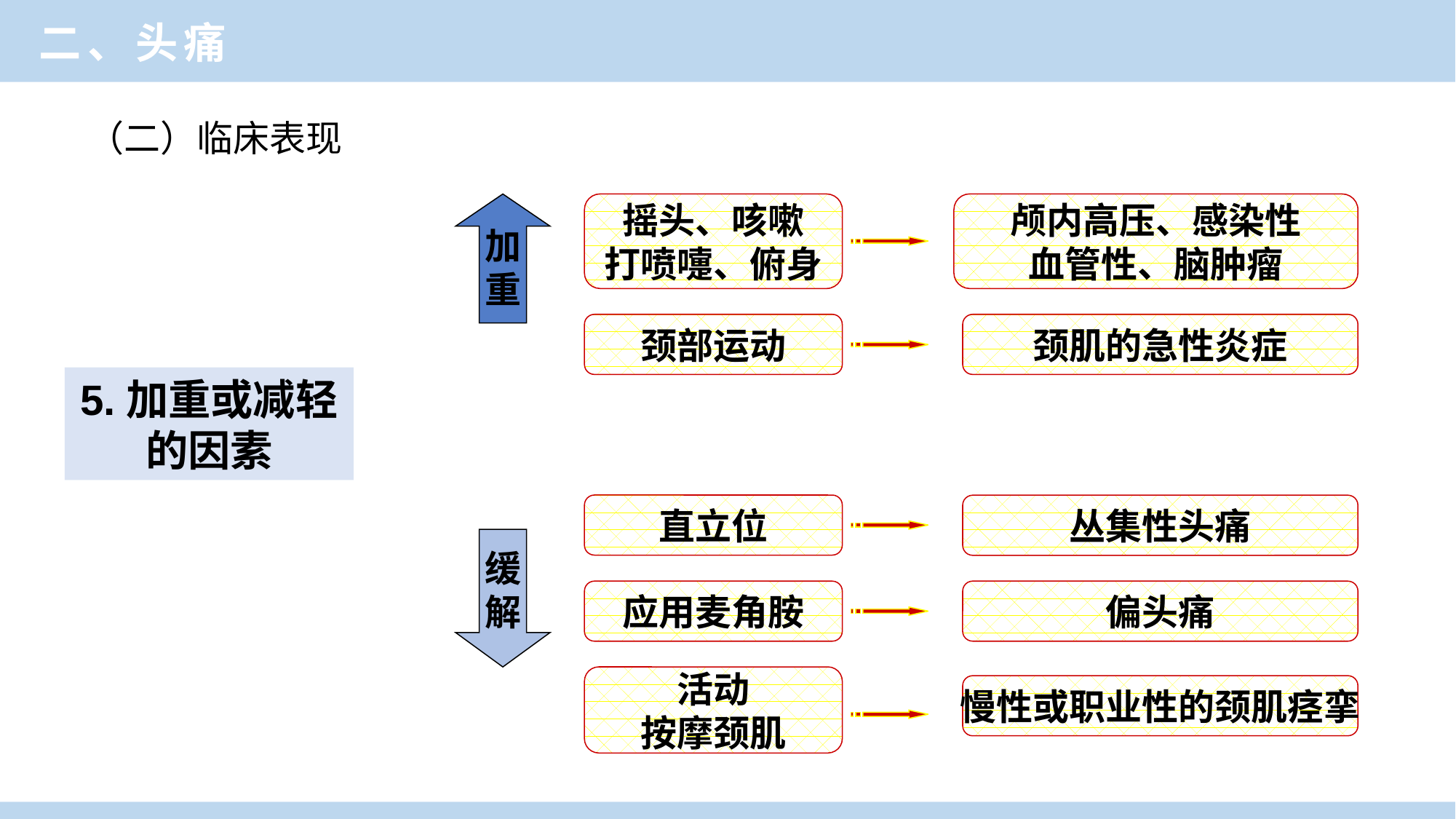

二、头痛
（二）临床表现
加
重
摇头、咳嗽
打喷嚏、俯身
颅内高压、感染性
血管性、脑肿瘤

颈部运动
颈肌的急性炎症

直立位
丛集性头痛

缓
解
应用麦角胺
偏头痛

活动
按摩颈肌
慢性或职业性的颈肌痉挛

5.加重或减轻的因素